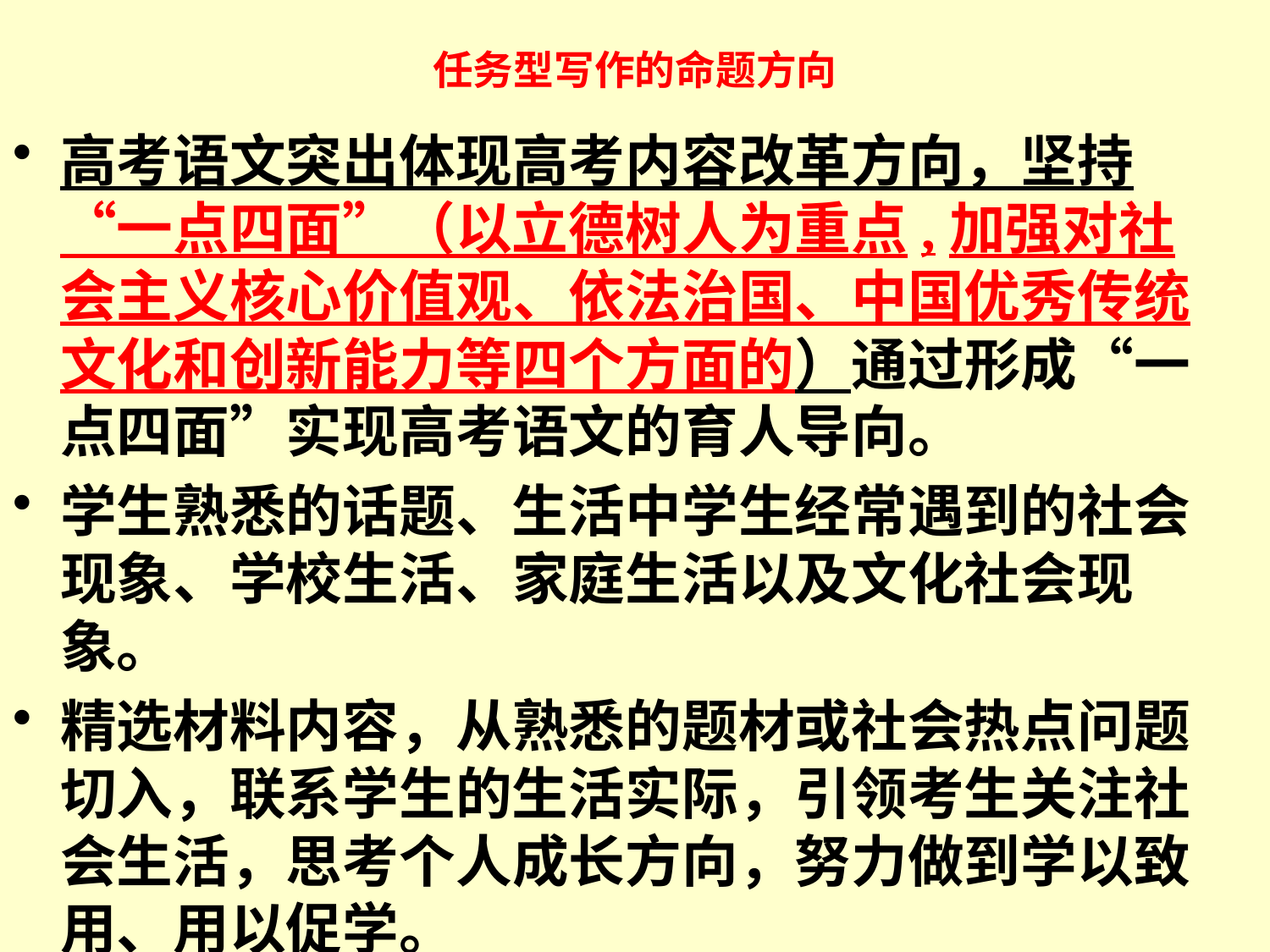

# 任务型写作的命题方向
高考语文突出体现高考内容改革方向，坚持“一点四面”（以立德树人为重点,加强对社会主义核心价值观、依法治国、中国优秀传统文化和创新能力等四个方面的）通过形成“一点四面”实现高考语文的育人导向。
学生熟悉的话题、生活中学生经常遇到的社会现象、学校生活、家庭生活以及文化社会现象。
精选材料内容，从熟悉的题材或社会热点问题切入，联系学生的生活实际，引领考生关注社会生活，思考个人成长方向，努力做到学以致用、用以促学。